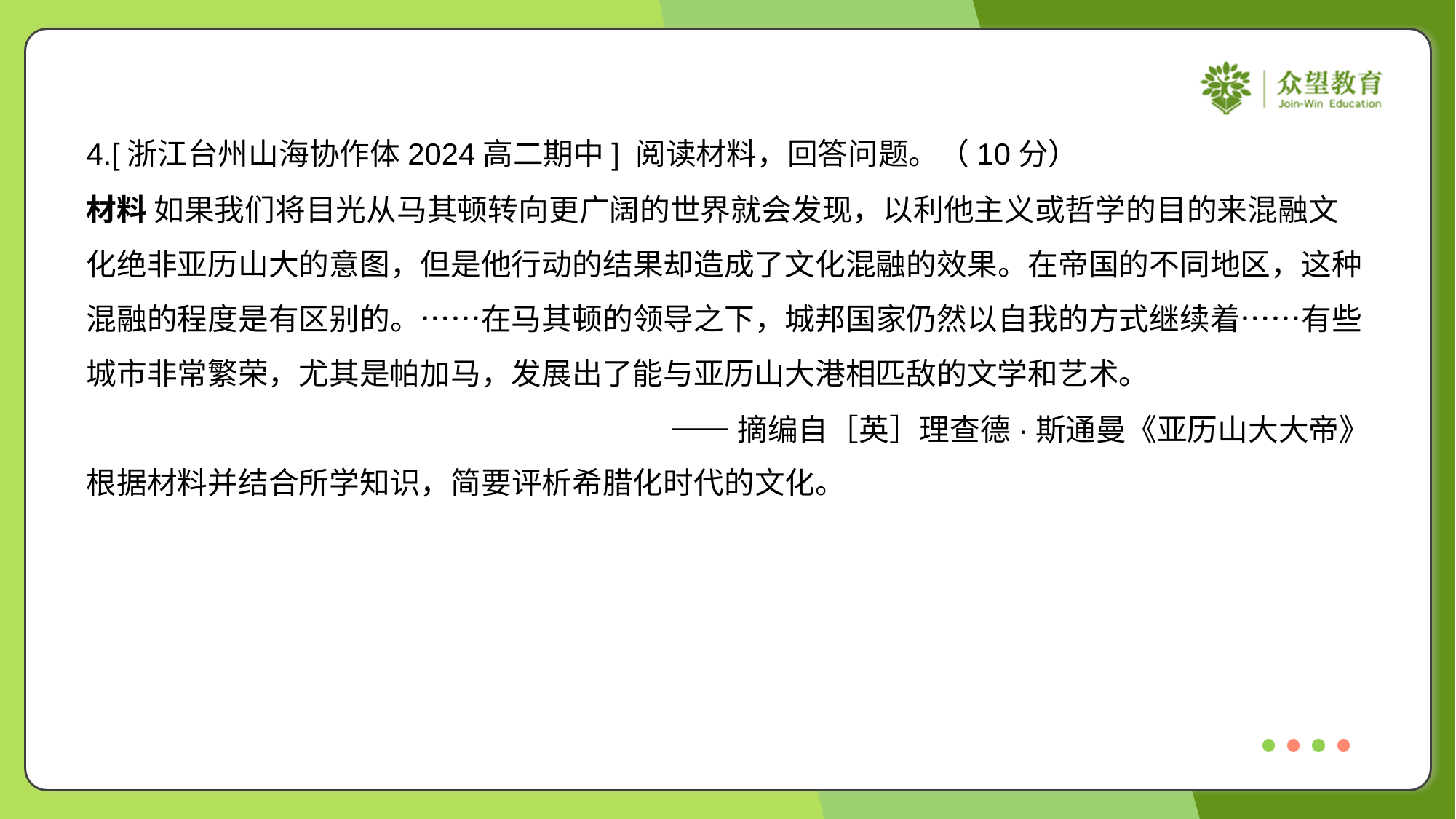

4.[浙江台州山海协作体2024高二期中] 阅读材料，回答问题。（10分）
材料 如果我们将目光从马其顿转向更广阔的世界就会发现，以利他主义或哲学的目的来混融文
化绝非亚历山大的意图，但是他行动的结果却造成了文化混融的效果。在帝国的不同地区，这种
混融的程度是有区别的。……在马其顿的领导之下，城邦国家仍然以自我的方式继续着……有些
城市非常繁荣，尤其是帕加马，发展出了能与亚历山大港相匹敌的文学和艺术。
——摘编自［英］理查德·斯通曼《亚历山大大帝》
根据材料并结合所学知识，简要评析希腊化时代的文化。